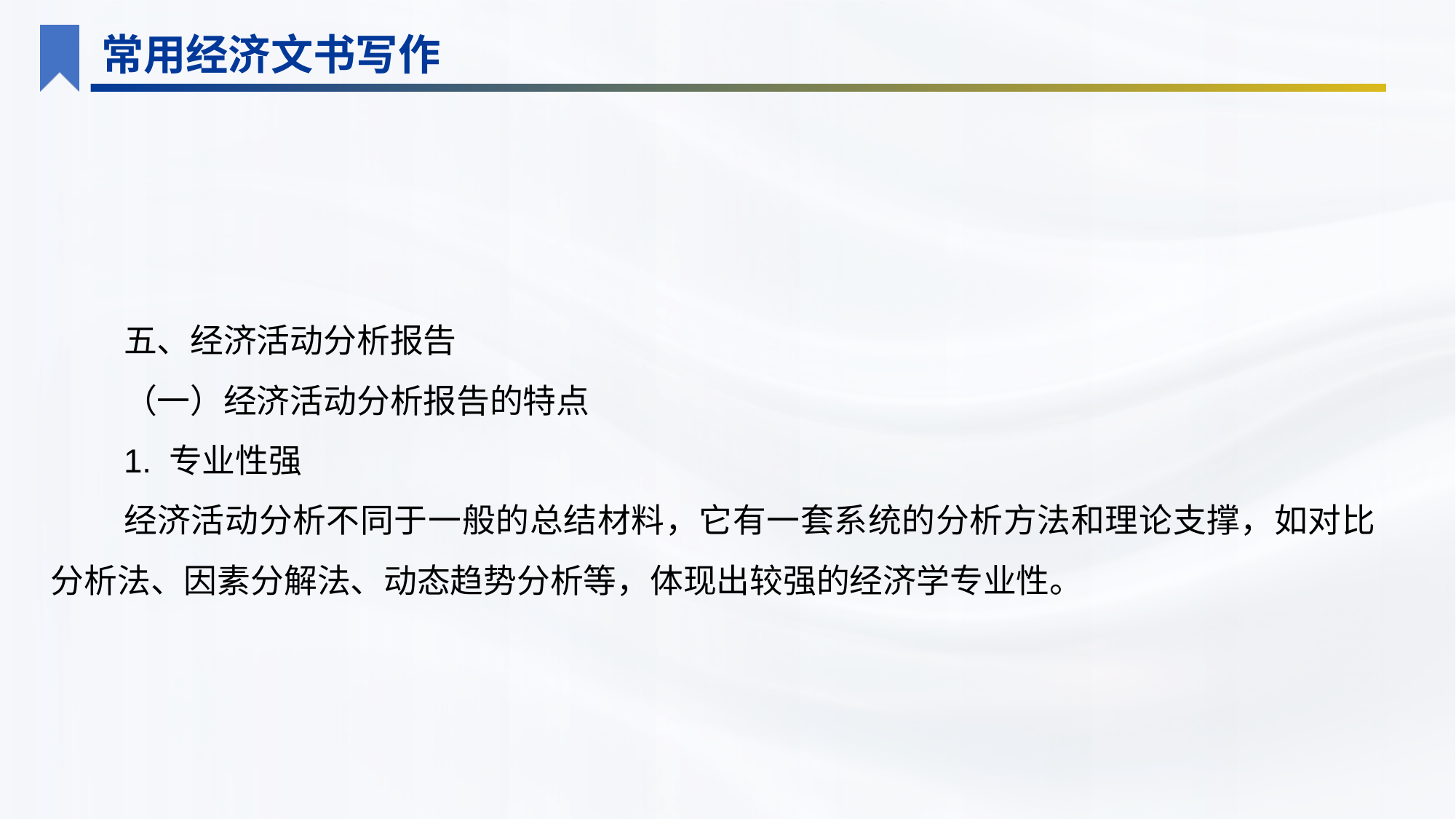

常用经济文书写作
五、经济活动分析报告
（一）经济活动分析报告的特点
1. 专业性强
经济活动分析不同于一般的总结材料，它有一套系统的分析方法和理论支撑，如对比分析法、因素分解法、动态趋势分析等，体现出较强的经济学专业性。